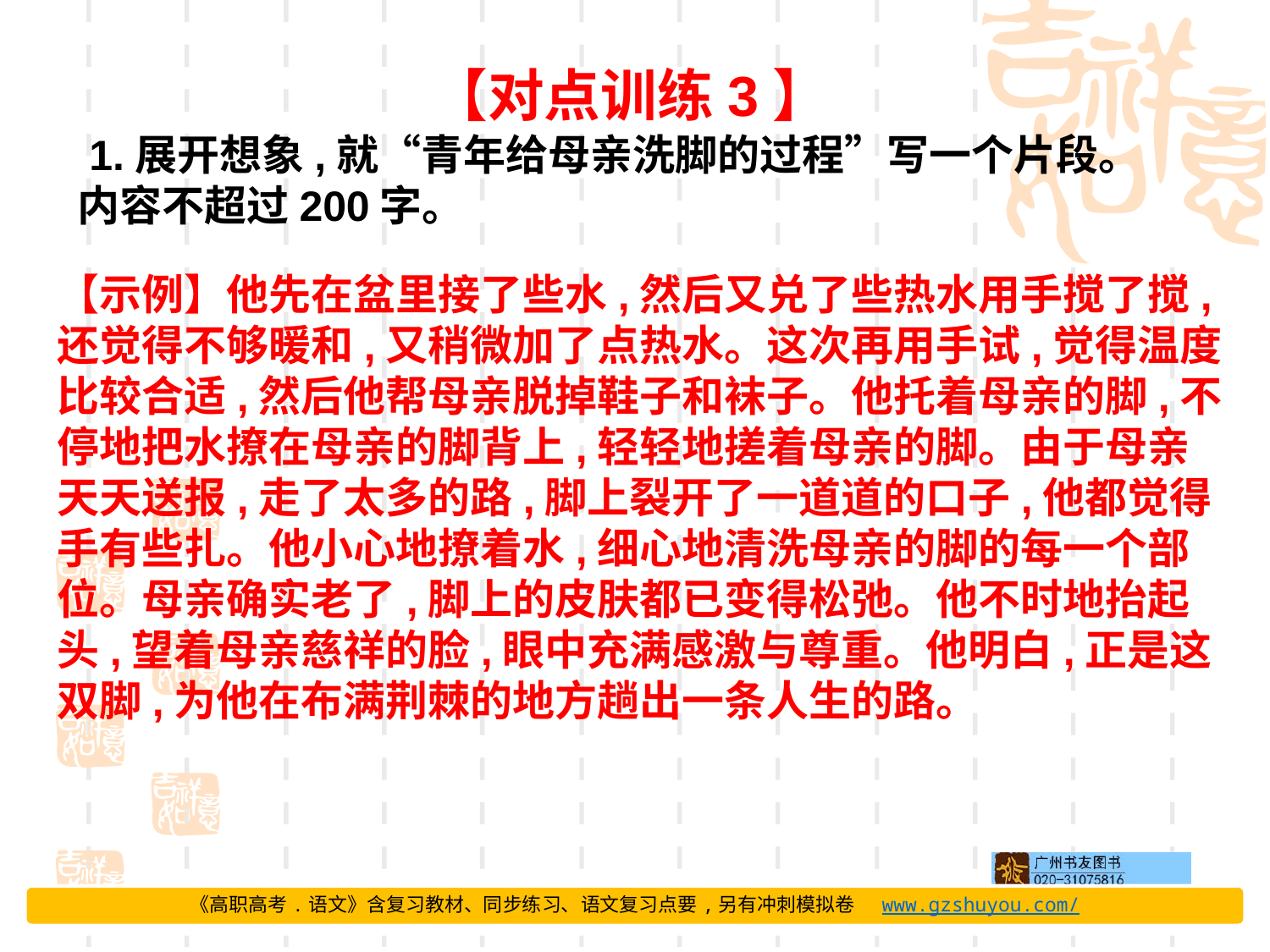

【对点训练3】
 1.展开想象,就“青年给母亲洗脚的过程”写一个片段。内容不超过200字。
【示例】他先在盆里接了些水,然后又兑了些热水用手搅了搅,还觉得不够暖和,又稍微加了点热水。这次再用手试,觉得温度比较合适,然后他帮母亲脱掉鞋子和袜子。他托着母亲的脚,不停地把水撩在母亲的脚背上,轻轻地搓着母亲的脚。由于母亲天天送报,走了太多的路,脚上裂开了一道道的口子,他都觉得手有些扎。他小心地撩着水,细心地清洗母亲的脚的每一个部位。母亲确实老了,脚上的皮肤都已变得松弛。他不时地抬起头,望着母亲慈祥的脸,眼中充满感激与尊重。他明白,正是这双脚,为他在布满荆棘的地方趟出一条人生的路。